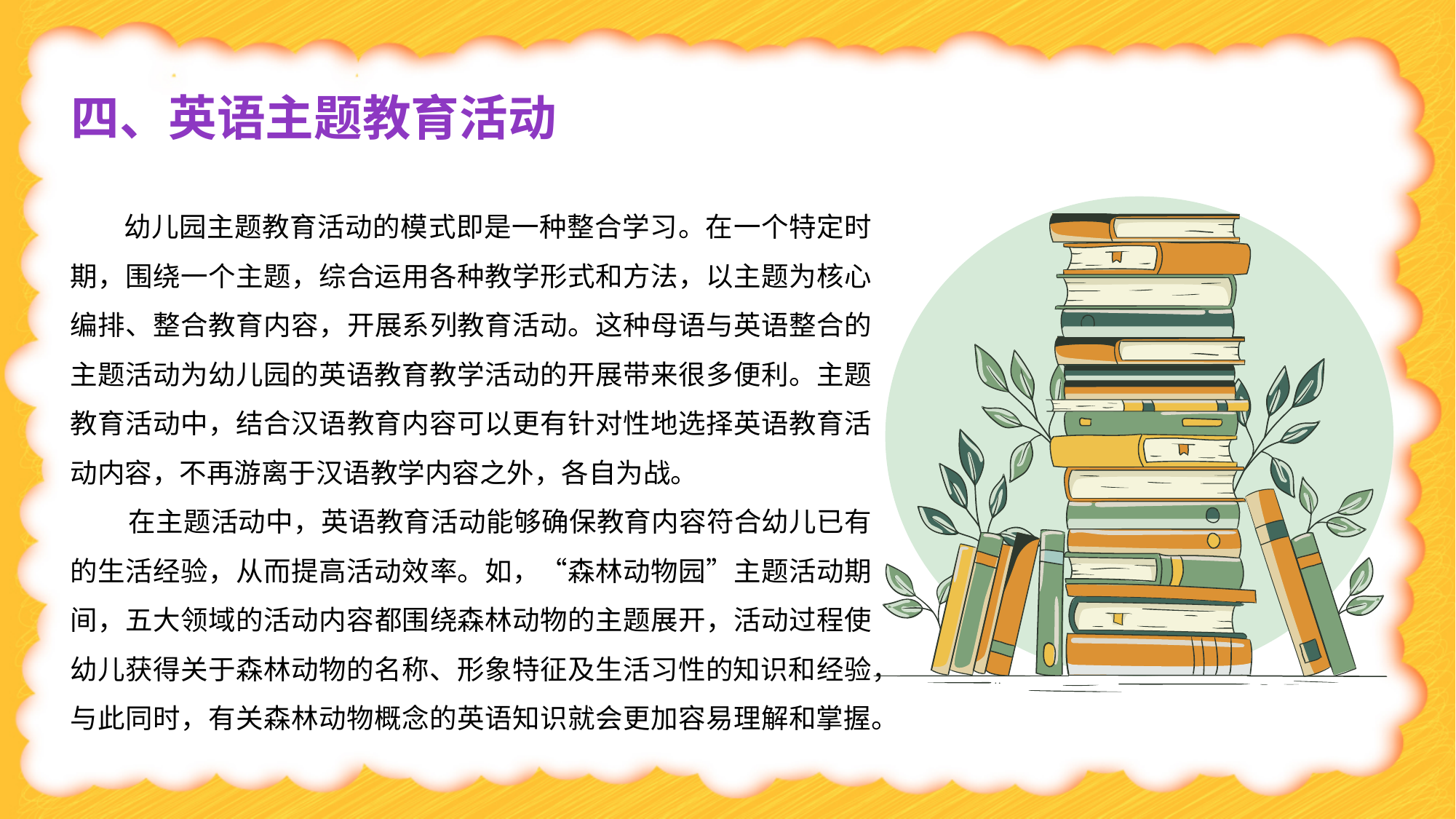

四、英语主题教育活动

       幼儿园主题教育活动的模式即是一种整合学习。在一个特定时期，围绕一个主题，综合运用各种教学形式和方法，以主题为核心编排、整合教育内容，开展系列教育活动。这种母语与英语整合的主题活动为幼儿园的英语教育教学活动的开展带来很多便利。主题教育活动中，结合汉语教育内容可以更有针对性地选择英语教育活动内容，不再游离于汉语教学内容之外，各自为战。
        在主题活动中，英语教育活动能够确保教育内容符合幼儿已有的生活经验，从而提高活动效率。如，“森林动物园”主题活动期间，五大领域的活动内容都围绕森林动物的主题展开，活动过程使幼儿获得关于森林动物的名称、形象特征及生活习性的知识和经验，与此同时，有关森林动物概念的英语知识就会更加容易理解和掌握。